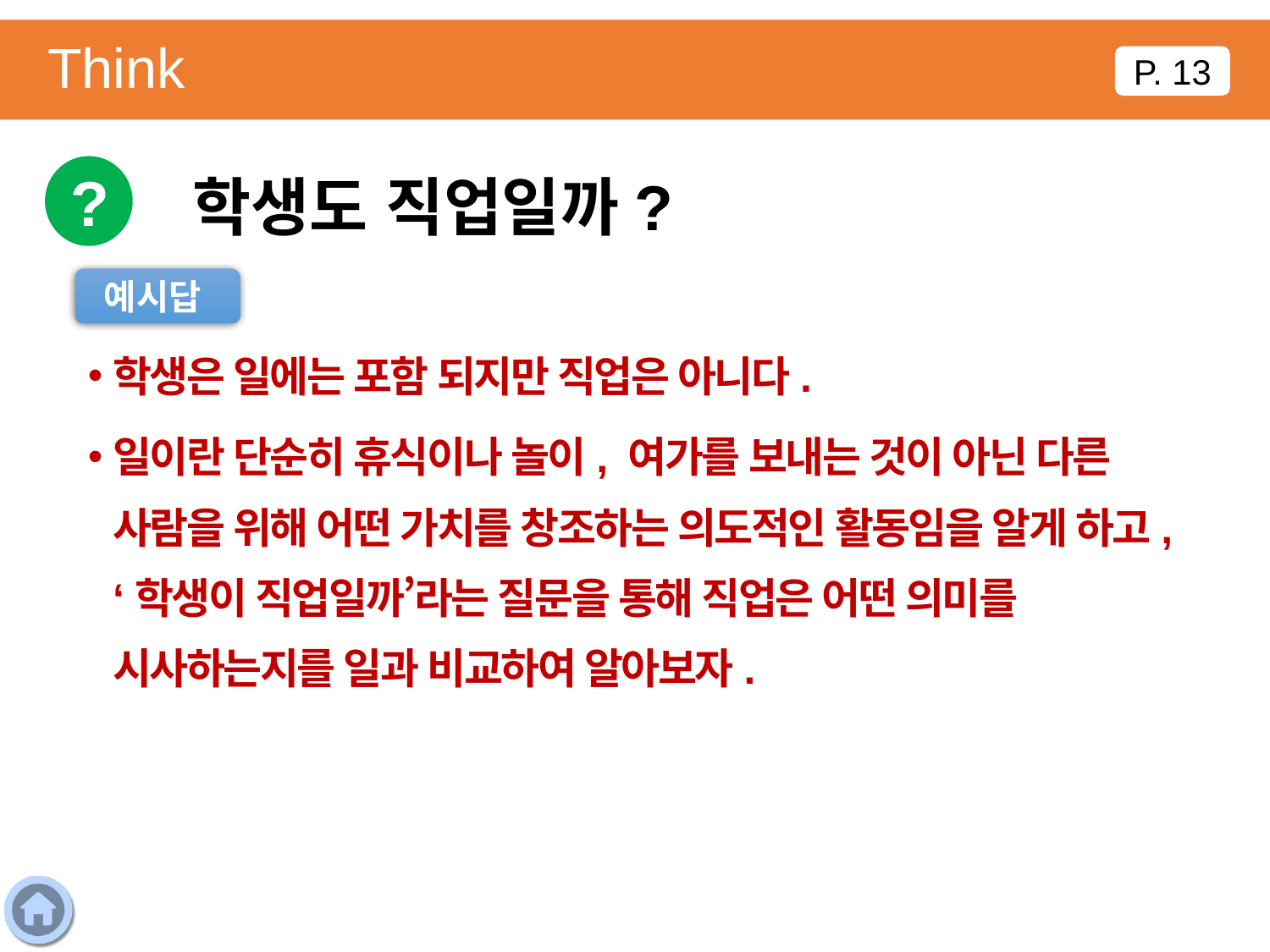

Think
P. 13
?
학생도 직업일까?
예시답
학생은 일에는 포함 되지만 직업은 아니다.
일이란 단순히 휴식이나 놀이, 여가를 보내는 것이 아닌 다른 사람을 위해 어떤 가치를 창조하는 의도적인 활동임을 알게 하고, ‘학생이 직업일까’라는 질문을 통해 직업은 어떤 의미를 시사하는지를 일과 비교하여 알아보자.